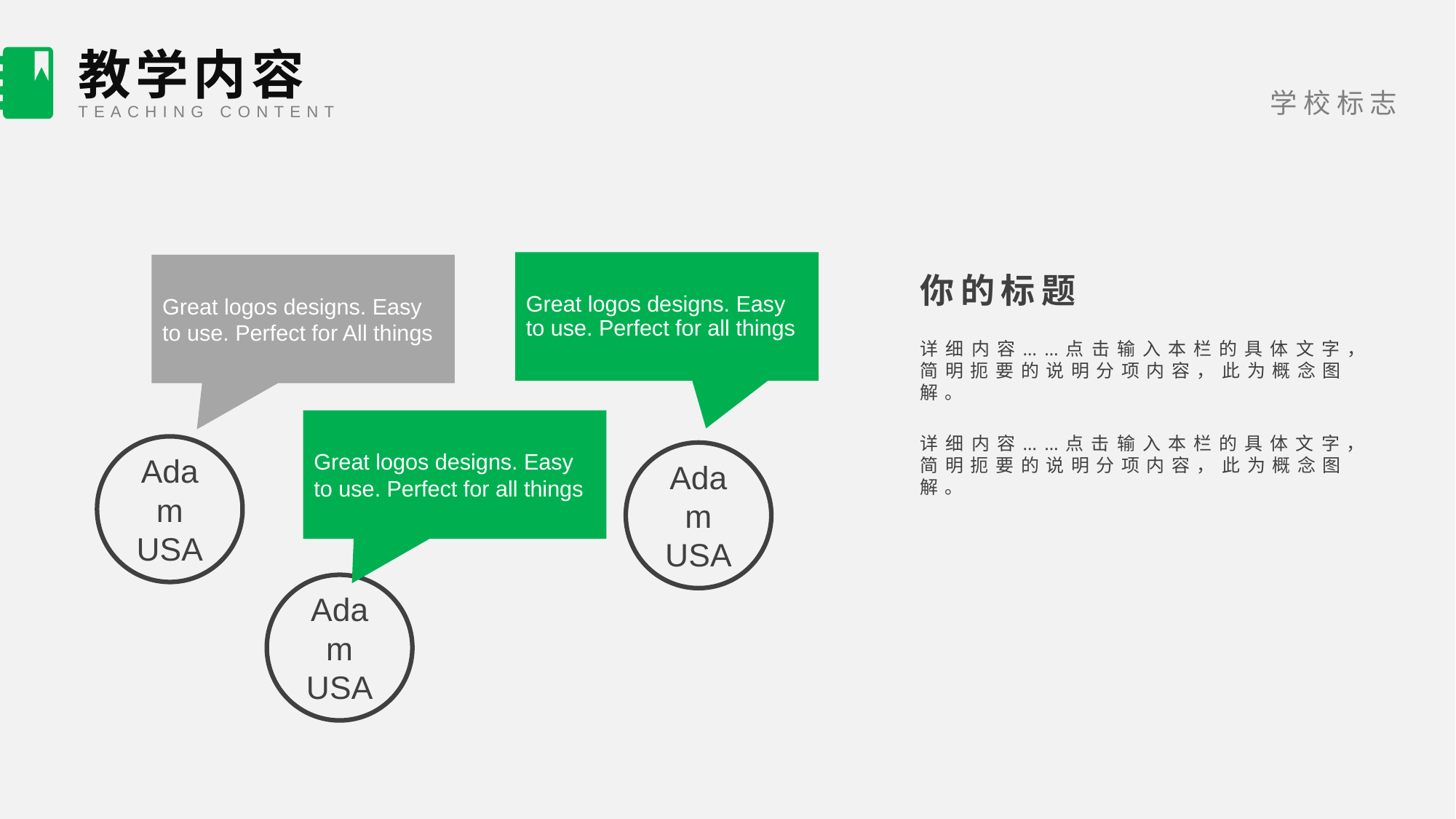

教学内容
TEACHING CONTENT
Great logos designs. Easy to use. Perfect for all things
Adam
USA
Great logos designs. Easy to use. Perfect for All things
Adam
USA
你的标题
详细内容……点击输入本栏的具体文字，简明扼要的说明分项内容，此为概念图解。

详细内容……点击输入本栏的具体文字，简明扼要的说明分项内容，此为概念图解。

Great logos designs. Easy to use. Perfect for all things
Adam
USA